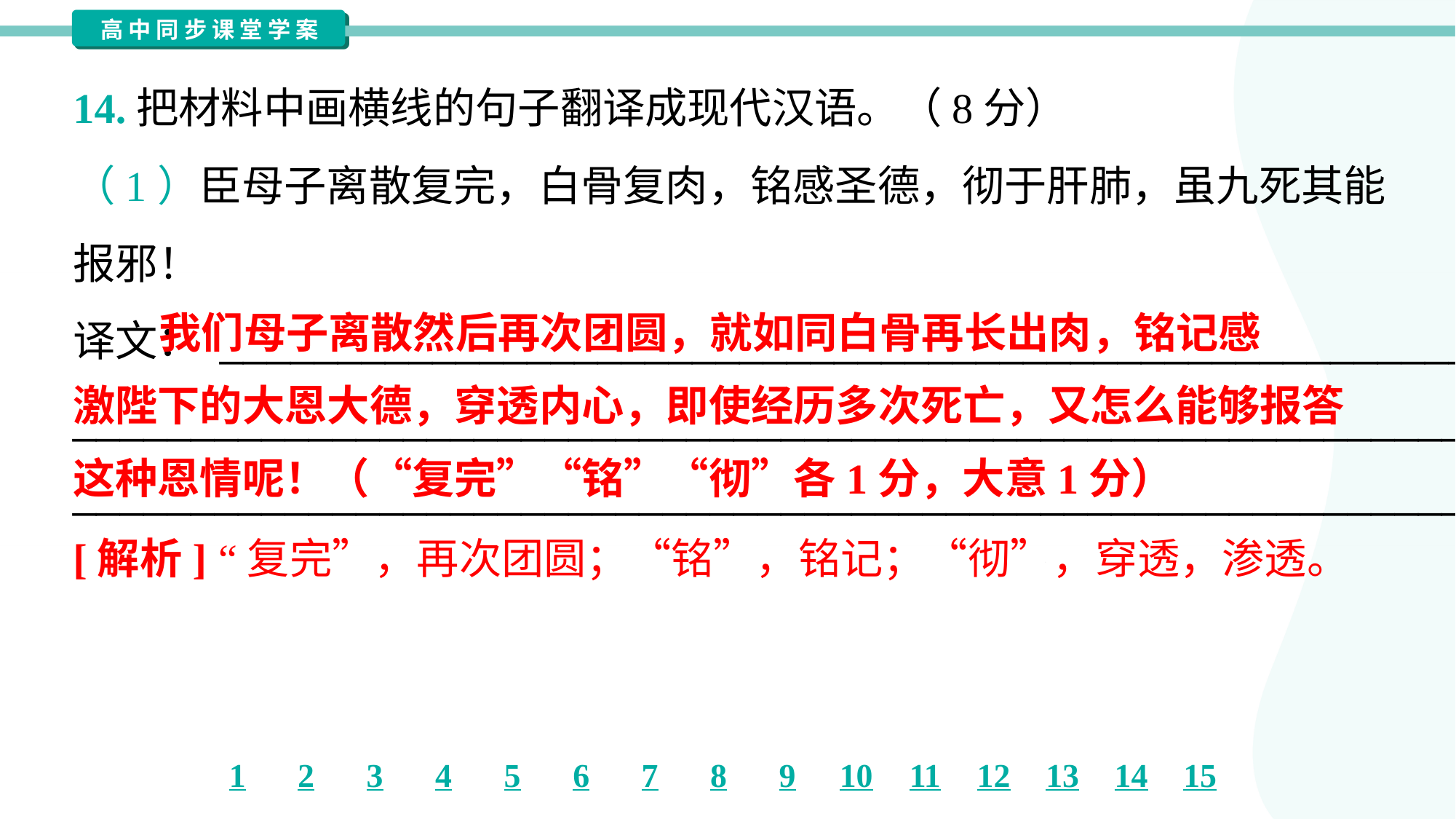

14.把材料中画横线的句子翻译成现代汉语。（8分）
（1）臣母子离散复完，白骨复肉，铭感圣德，彻于肝肺，虽九死其能
报邪！
译文： ______________________________________________________
_____________________________________________________________
_____________________________________________________________
        我们母子离散然后再次团圆，就如同白骨再长出肉，铭记感
激陛下的大恩大德，穿透内心，即使经历多次死亡，又怎么能够报答
这种恩情呢！（“复完”“铭”“彻”各1分，大意1分）
[解析] “复完”，再次团圆；“铭”，铭记；“彻”，穿透，渗透。